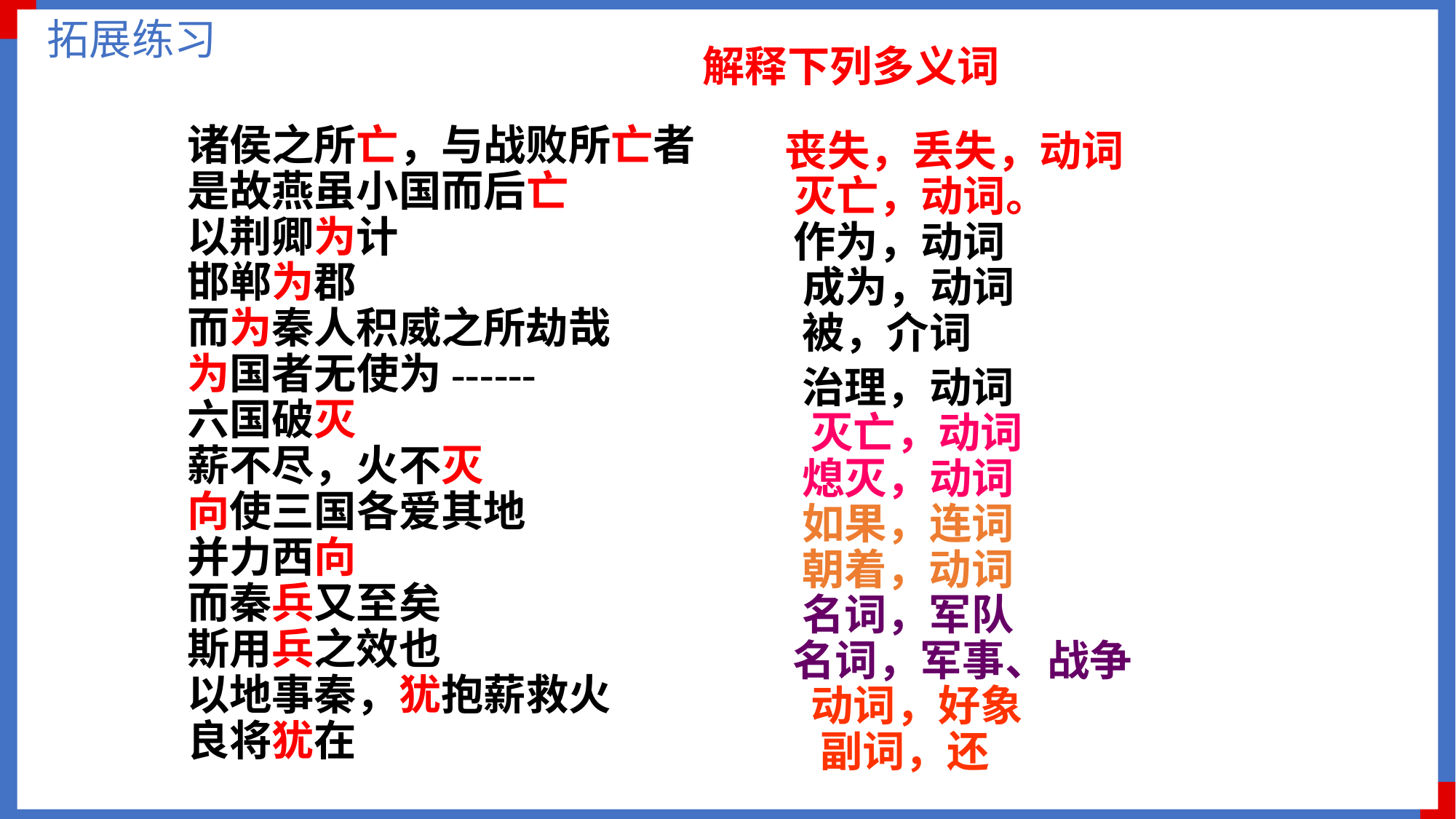

拓展练习
解释下列多义词
诸侯之所亡，与战败所亡者
是故燕虽小国而后亡
以荆卿为计
邯郸为郡
而为秦人积威之所劫哉
为国者无使为------
六国破灭
薪不尽，火不灭
向使三国各爱其地
并力西向
而秦兵又至矣
斯用兵之效也
以地事秦，犹抱薪救火
良将犹在
丧失，丢失，动词
灭亡，动词。

作为，动词
成为，动词
被，介词
治理，动词
灭亡，动词
熄灭，动词
如果，连词

朝着，动词

名词，军队
名词，军事、战争
动词，好象
副词，还